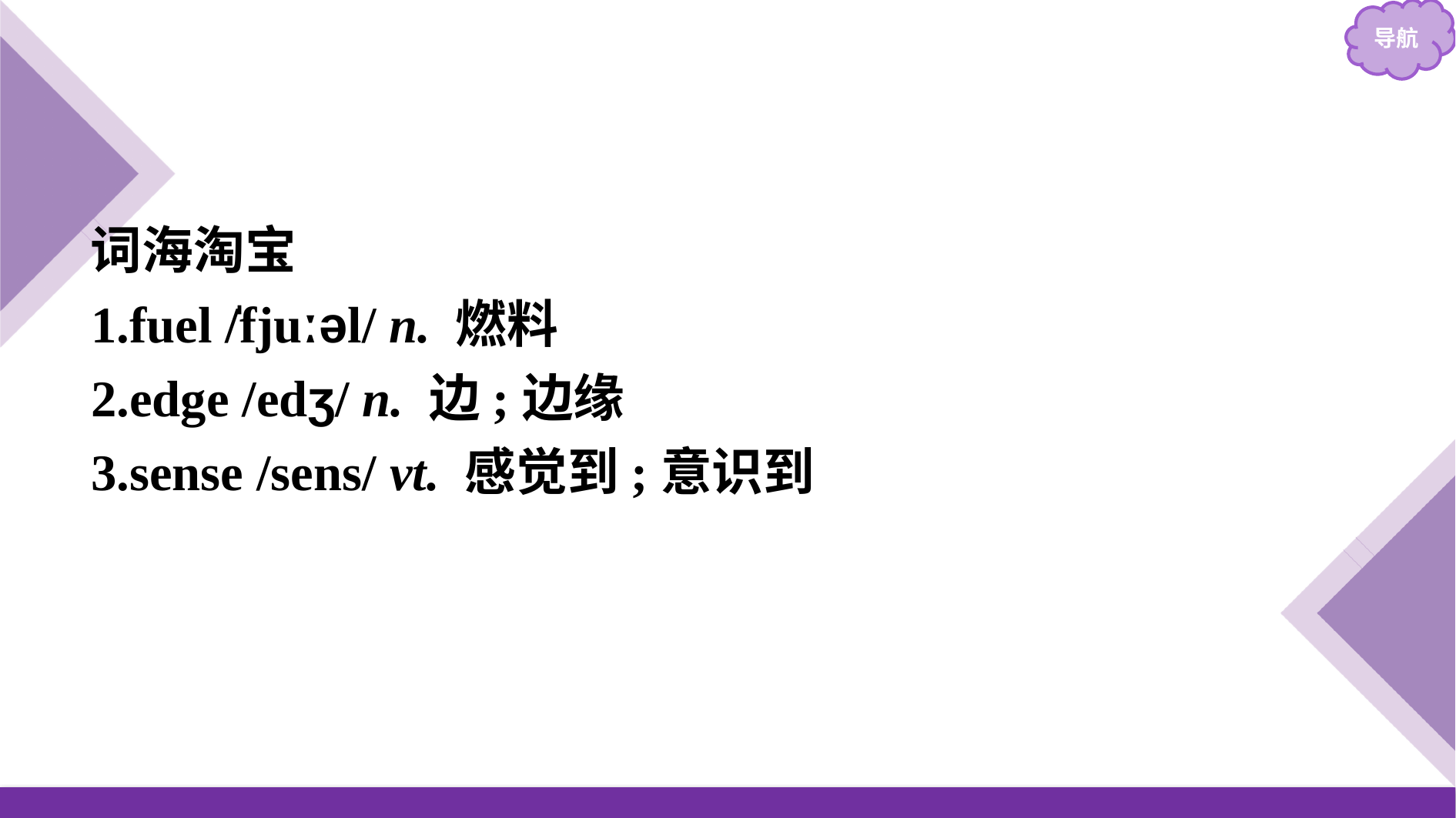

词海淘宝
1.fuel /̍fjuːəl/ n. 燃料
2.edge /edʒ/ n. 边;边缘
3.sense /sens/ vt. 感觉到;意识到